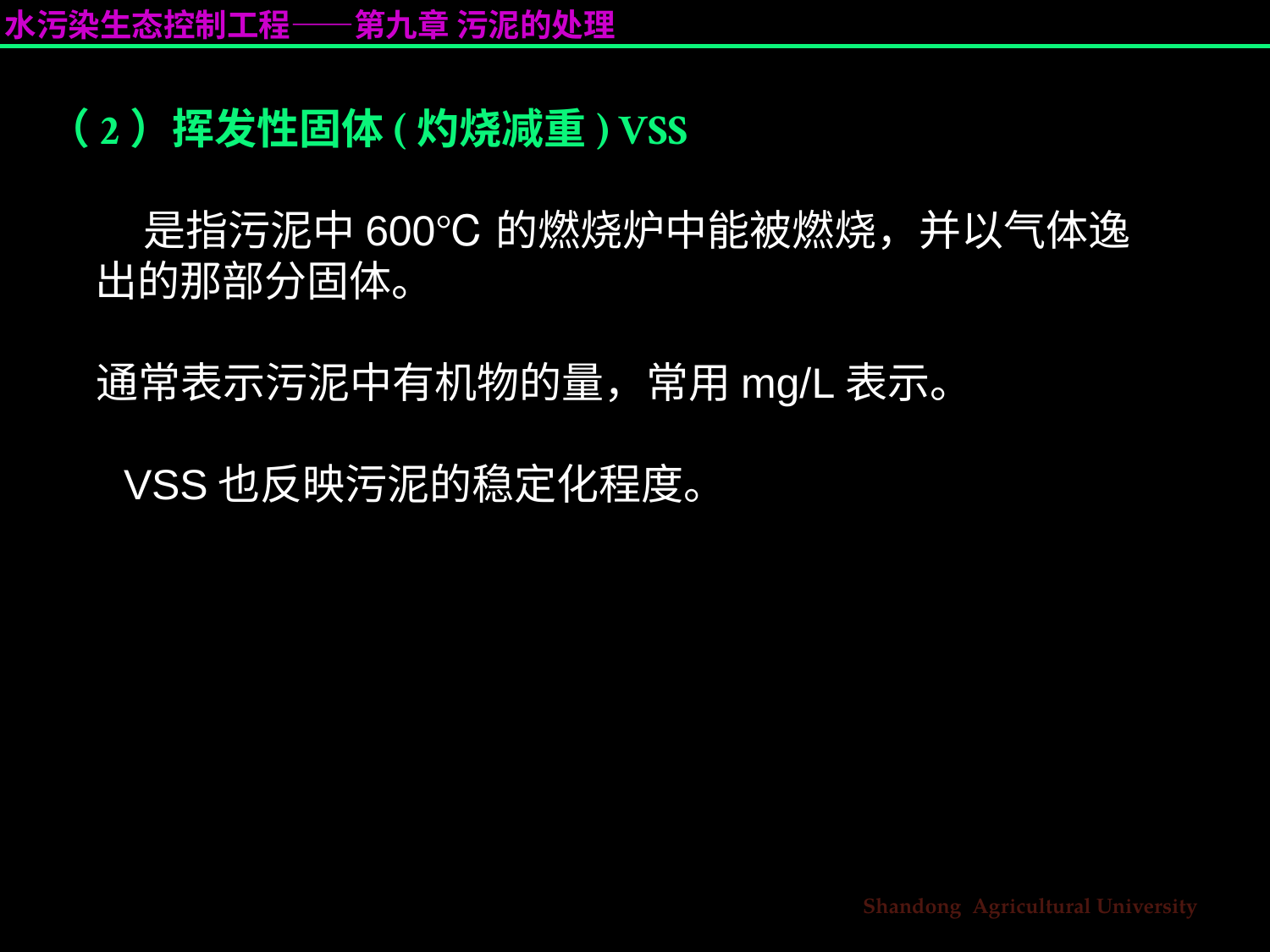

（2）挥发性固体(灼烧减重) VSS

         是指污泥中600℃的燃烧炉中能被燃烧，并以气体逸出的那部分固体。

    通常表示污泥中有机物的量，常用mg/L表示。

        VSS也反映污泥的稳定化程度。